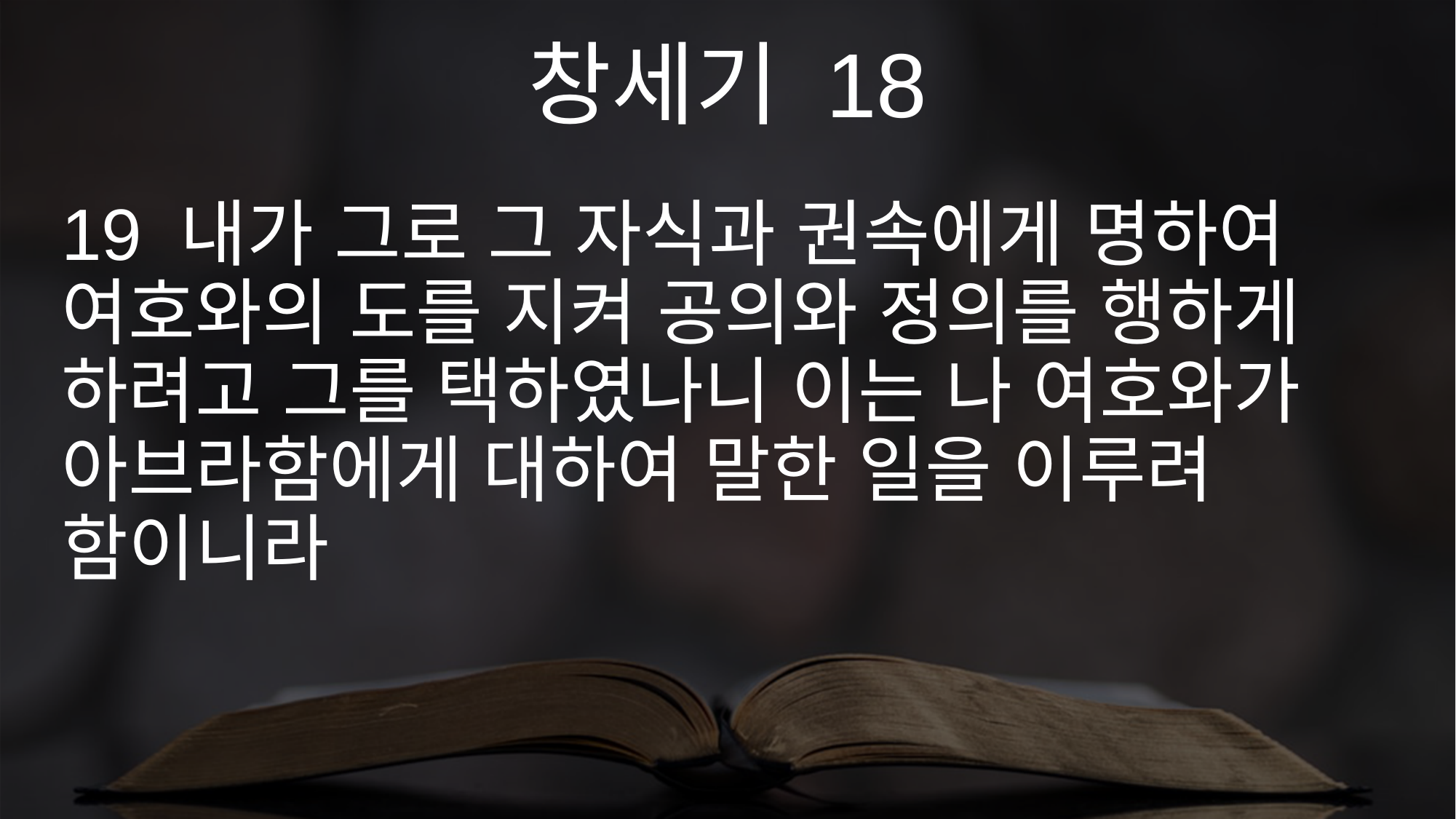

창세기 18
19 내가 그로 그 자식과 권속에게 명하여 여호와의 도를 지켜 공의와 정의를 행하게 하려고 그를 택하였나니 이는 나 여호와가 아브라함에게 대하여 말한 일을 이루려 함이니라